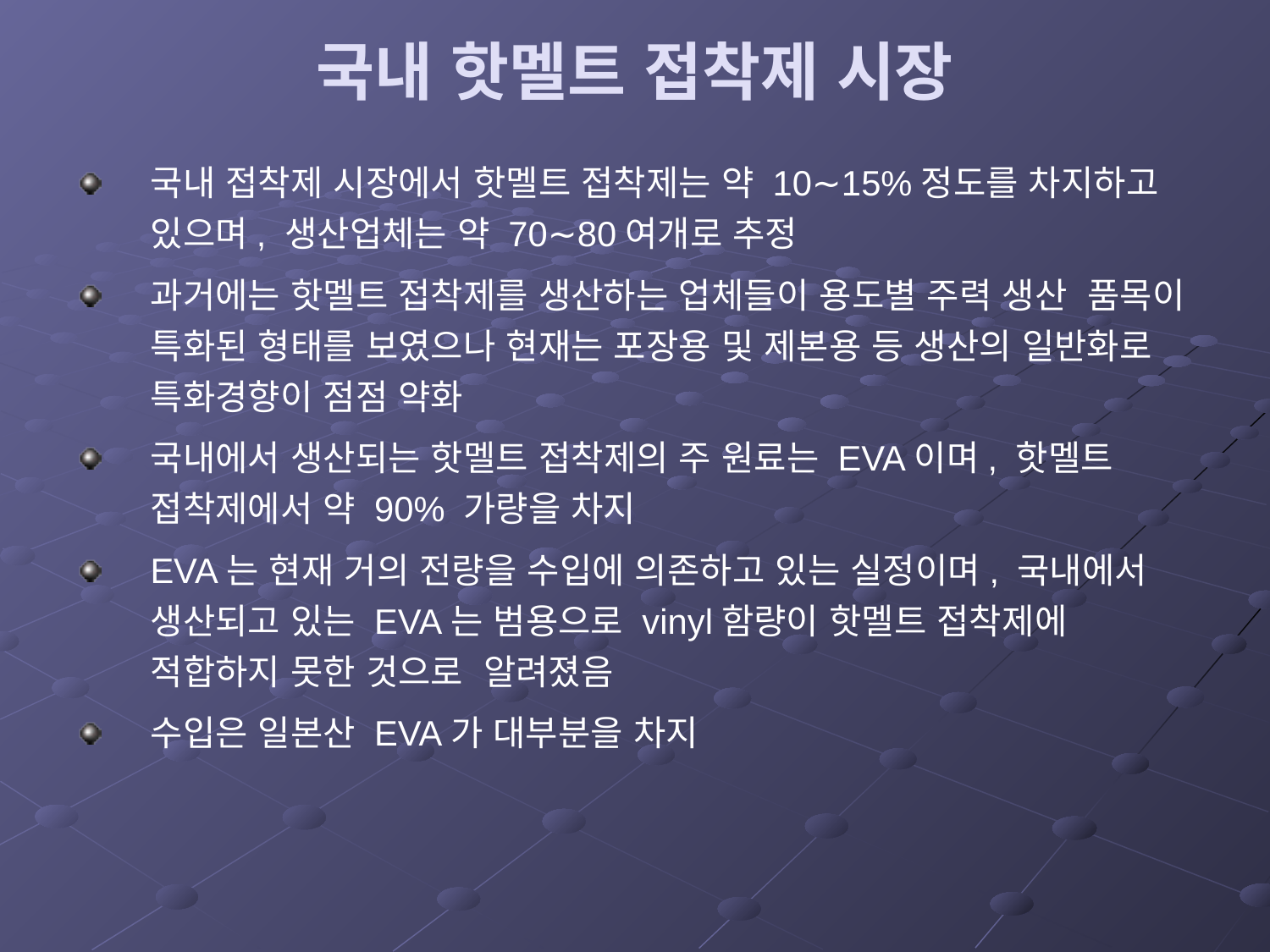

# 국내 핫멜트 접착제 시장
국내 접착제 시장에서 핫멜트 접착제는 약 10∼15%정도를 차지하고 있으며, 생산업체는 약 70∼80여개로 추정
과거에는 핫멜트 접착제를 생산하는 업체들이 용도별 주력 생산  품목이 특화된 형태를 보였으나 현재는 포장용 및 제본용 등 생산의 일반화로 특화경향이 점점 약화
국내에서 생산되는 핫멜트 접착제의 주 원료는 EVA이며, 핫멜트 접착제에서 약 90% 가량을 차지
EVA는 현재 거의 전량을 수입에 의존하고 있는 실정이며, 국내에서 생산되고 있는 EVA는 범용으로 vinyl함량이 핫멜트 접착제에 적합하지 못한 것으로  알려졌음
수입은 일본산 EVA가 대부분을 차지